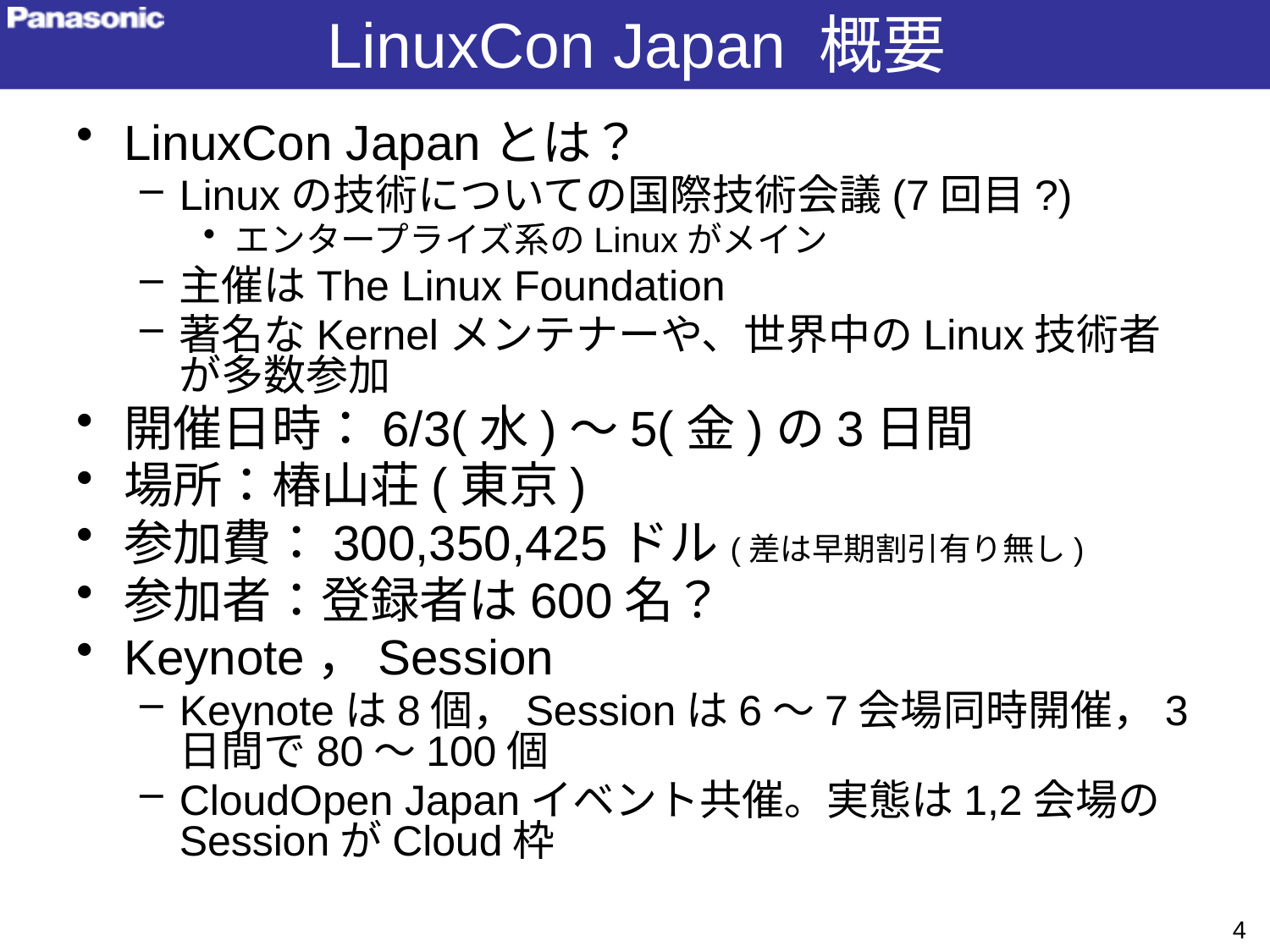

# LinuxCon Japan 概要
LinuxCon Japanとは？
Linuxの技術についての国際技術会議(7回目?)
エンタープライズ系のLinuxがメイン
主催はThe Linux Foundation
著名なKernelメンテナーや、世界中のLinux技術者が多数参加
開催日時：6/3(水)～5(金)の3日間
場所：椿山荘(東京)
参加費：300,350,425ドル(差は早期割引有り無し)
参加者：登録者は600名？
Keynote，Session
Keynoteは8個，Sessionは6～7会場同時開催，3日間で80～100個
CloudOpen Japanイベント共催。実態は1,2会場のSessionがCloud枠
4